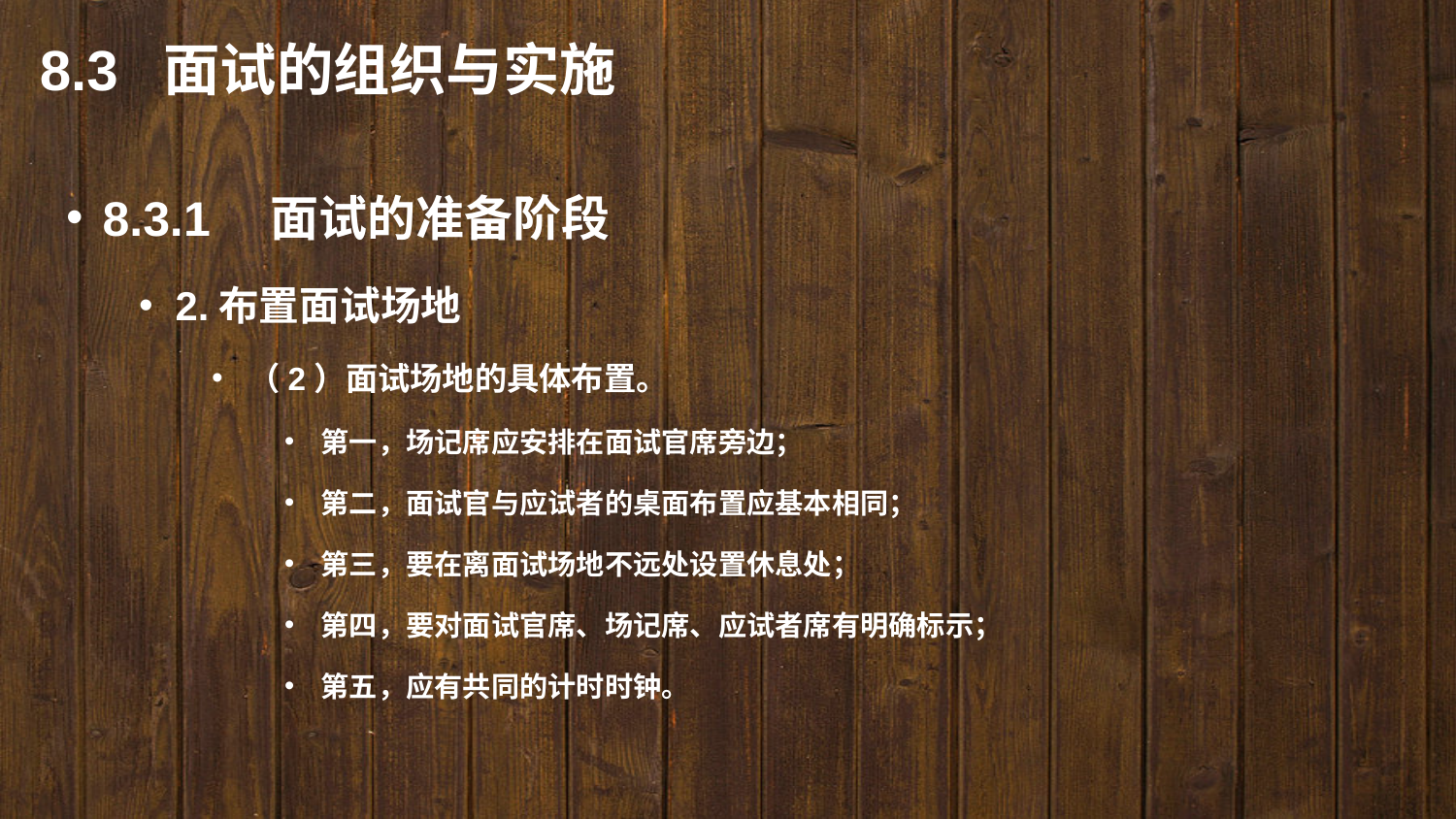

8.3  面试的组织与实施
8.3.1　面试的准备阶段
2.布置面试场地
（2）面试场地的具体布置。
第一，场记席应安排在面试官席旁边；
第二，面试官与应试者的桌面布置应基本相同；
第三，要在离面试场地不远处设置休息处；
第四，要对面试官席、场记席、应试者席有明确标示；
第五，应有共同的计时时钟。